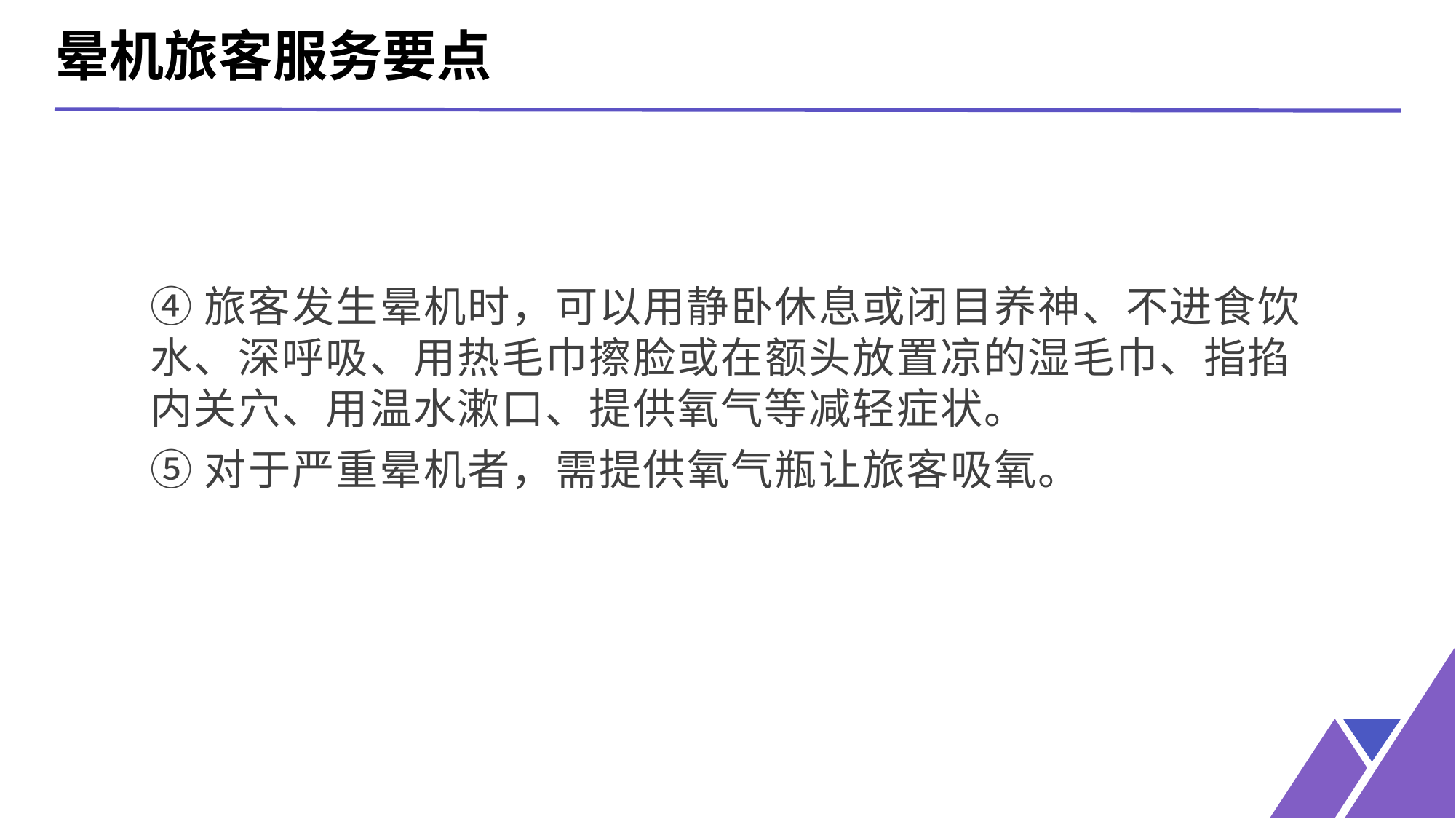

晕机旅客服务要点
④旅客发生晕机时，可以用静卧休息或闭目养神、不进食饮水、深呼吸、用热毛巾擦脸或在额头放置凉的湿毛巾、指掐内关穴、用温水漱口、提供氧气等减轻症状。
⑤对于严重晕机者，需提供氧气瓶让旅客吸氧。